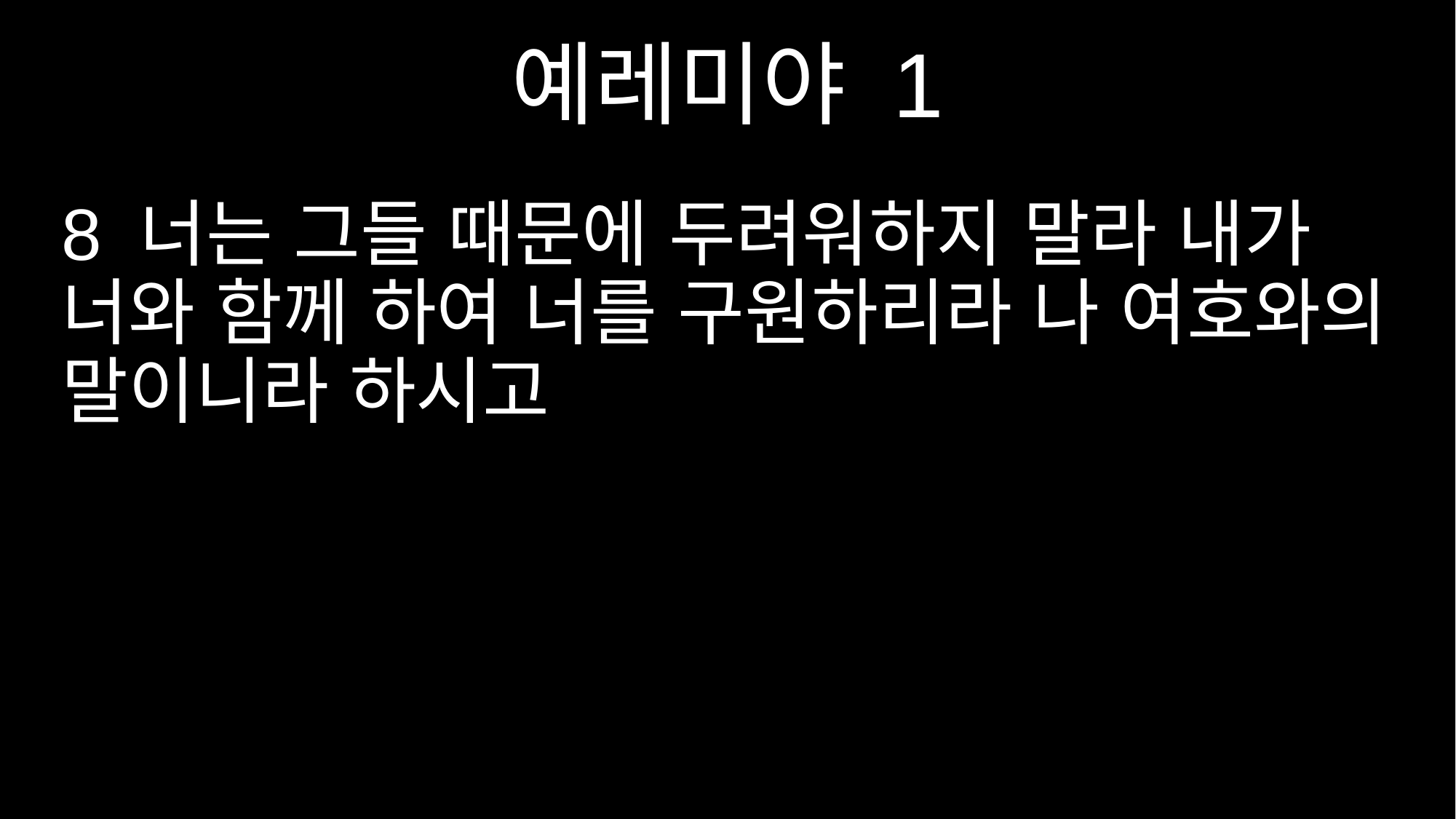

예레미야 1
8 너는 그들 때문에 두려워하지 말라 내가 너와 함께 하여 너를 구원하리라 나 여호와의 말이니라 하시고